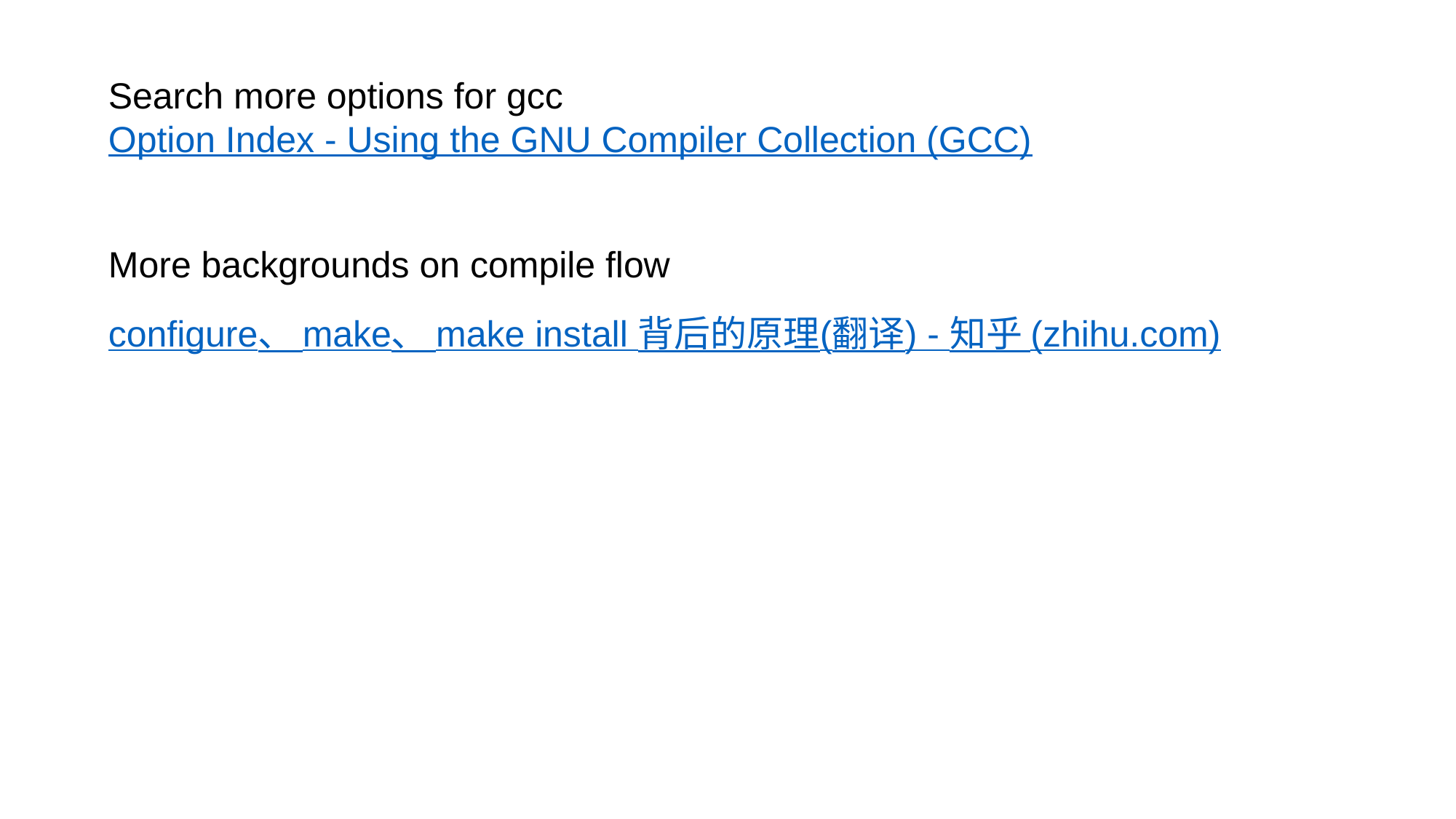

Search more options for gcc
Option Index - Using the GNU Compiler Collection (GCC)
More backgrounds on compile flow
configure、 make、 make install 背后的原理(翻译) - 知乎 (zhihu.com)